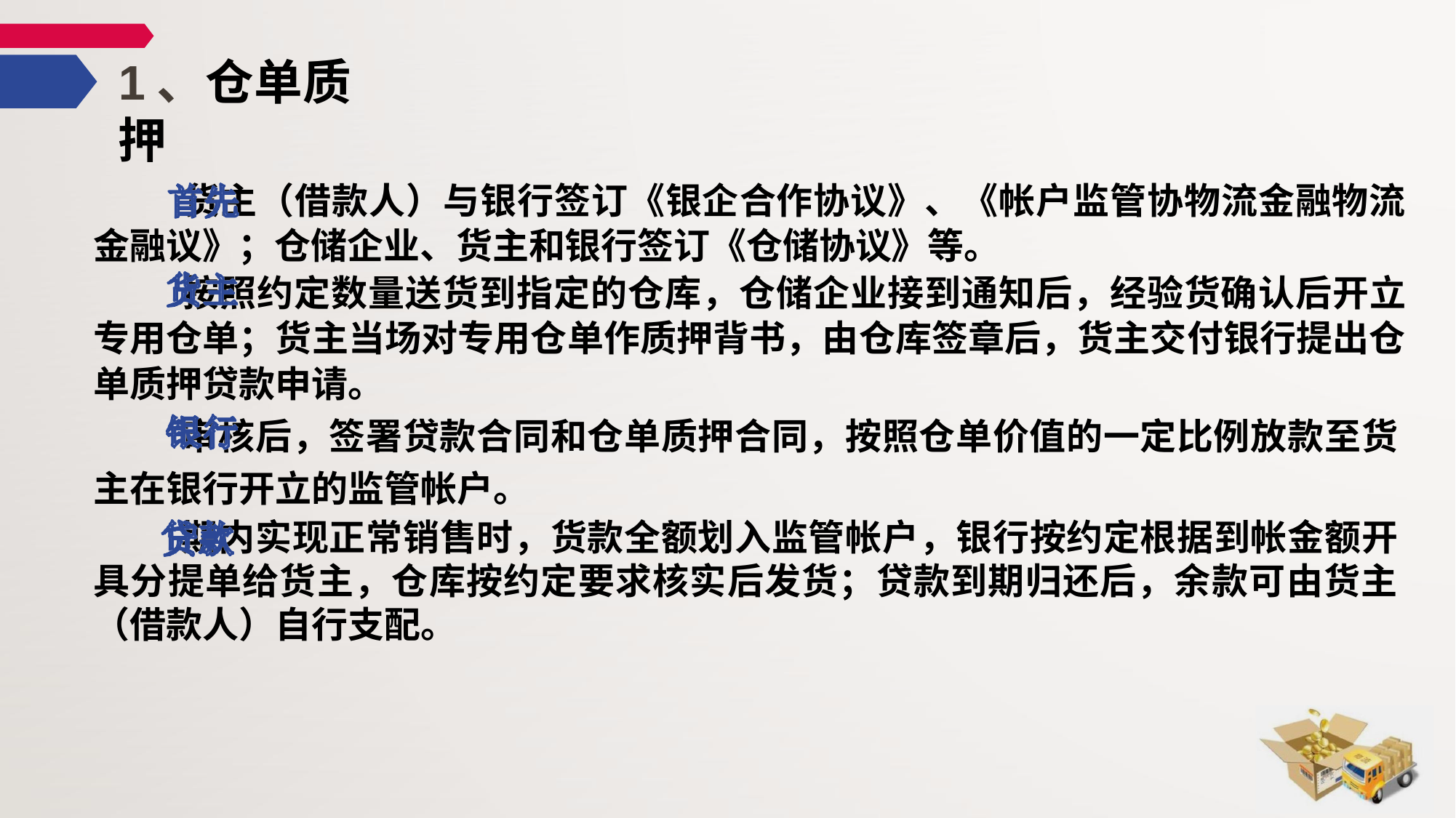

# 1、仓单质押
         货主（借款人）与银行签订《银企合作协议》、《帐户监管协物流金融物流金融议》；仓储企业、货主和银行签订《仓储协议》等。
         按照约定数量送货到指定的仓库，仓储企业接到通知后，经验货确认后开立专用仓单；货主当场对专用仓单作质押背书，由仓库签章后，货主交付银行提出仓单质押贷款申请。
         审核后，签署贷款合同和仓单质押合同，按照仓单价值的一定比例放款至货主在银行开立的监管帐户。
         期内实现正常销售时，货款全额划入监管帐户，银行按约定根据到帐金额开具分提单给货主，仓库按约定要求核实后发货；贷款到期归还后，余款可由货主（借款人）自行支配。